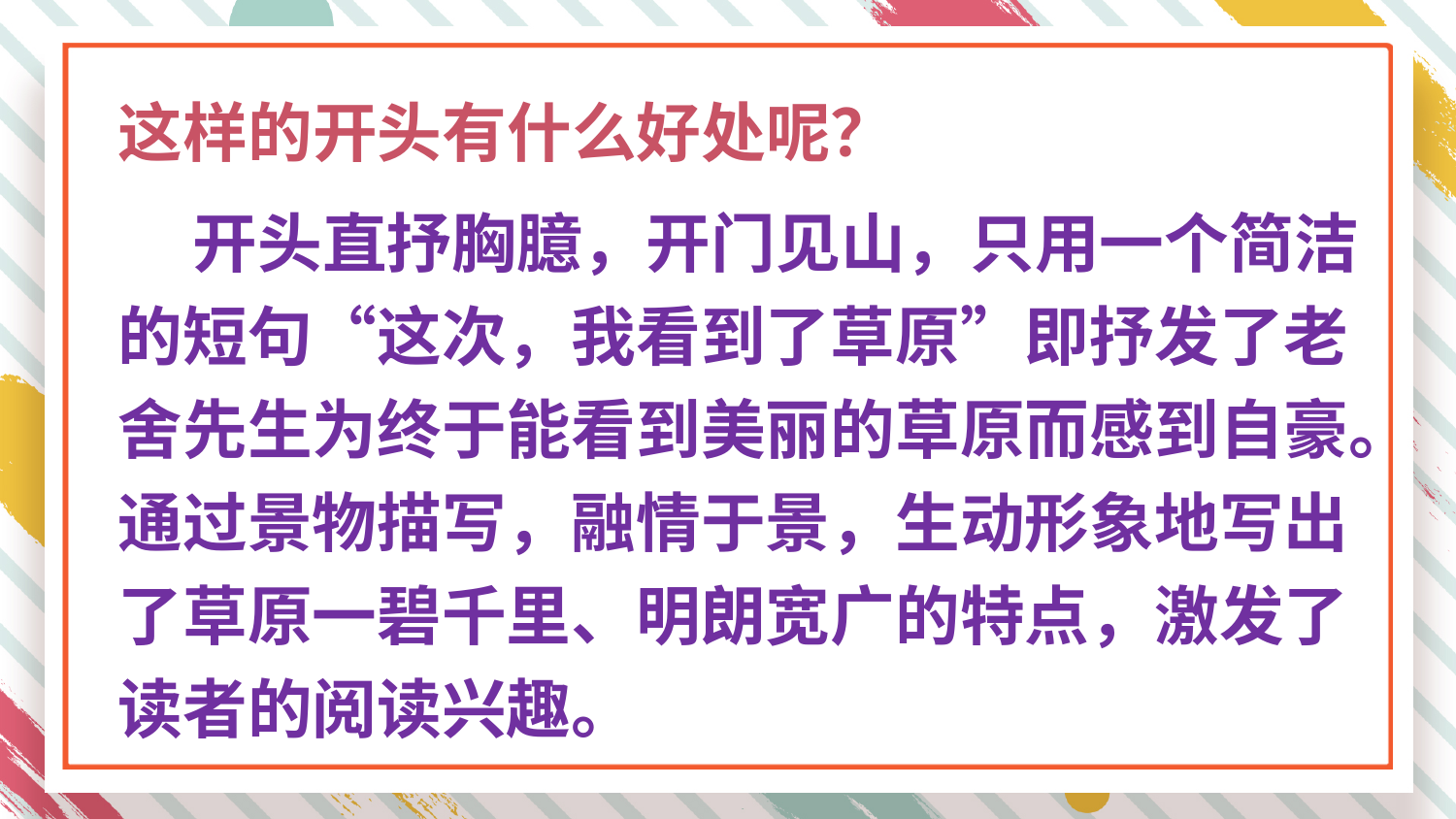

这样的开头有什么好处呢？
    开头直抒胸臆，开门见山，只用一个简洁的短句“这次，我看到了草原”即抒发了老舍先生为终于能看到美丽的草原而感到自豪。通过景物描写，融情于景，生动形象地写出了草原一碧千里、明朗宽广的特点，激发了读者的阅读兴趣。